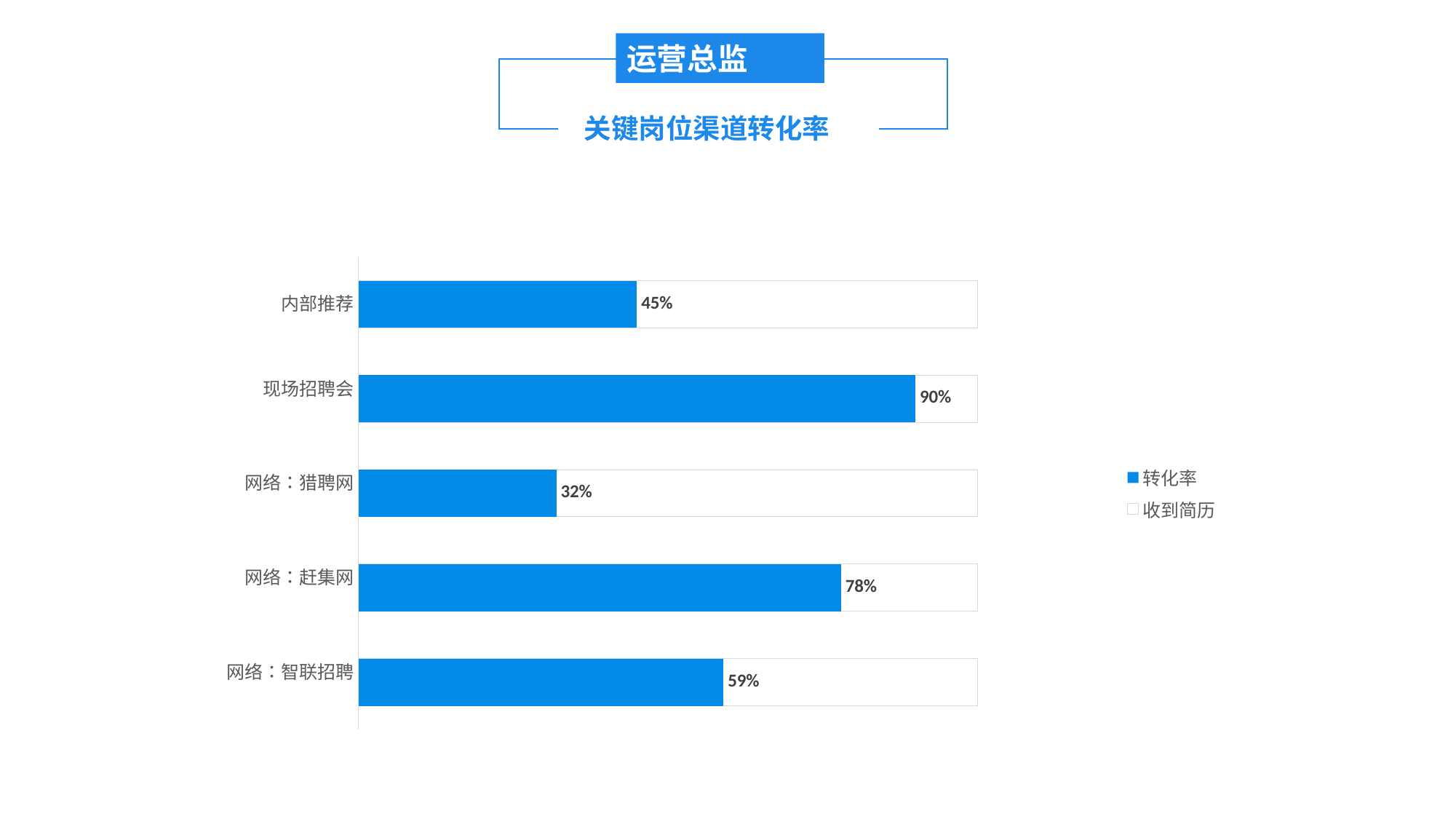

运营总监

渠道效果
关键岗位渠道转化率

### Chart

| Category | 收到简历 | 转化率 |
|---|---|---|
| 网络：智联招聘
 | 1.0 | 0.59 |
| 网络：赶集网
 | 1.0 | 0.78 |
| 网络：猎聘网
 | 1.0 | 0.32 |
| 现场招聘会
 | 1.0 | 0.9 |
| 内部推荐 | 1.0 | 0.45 |